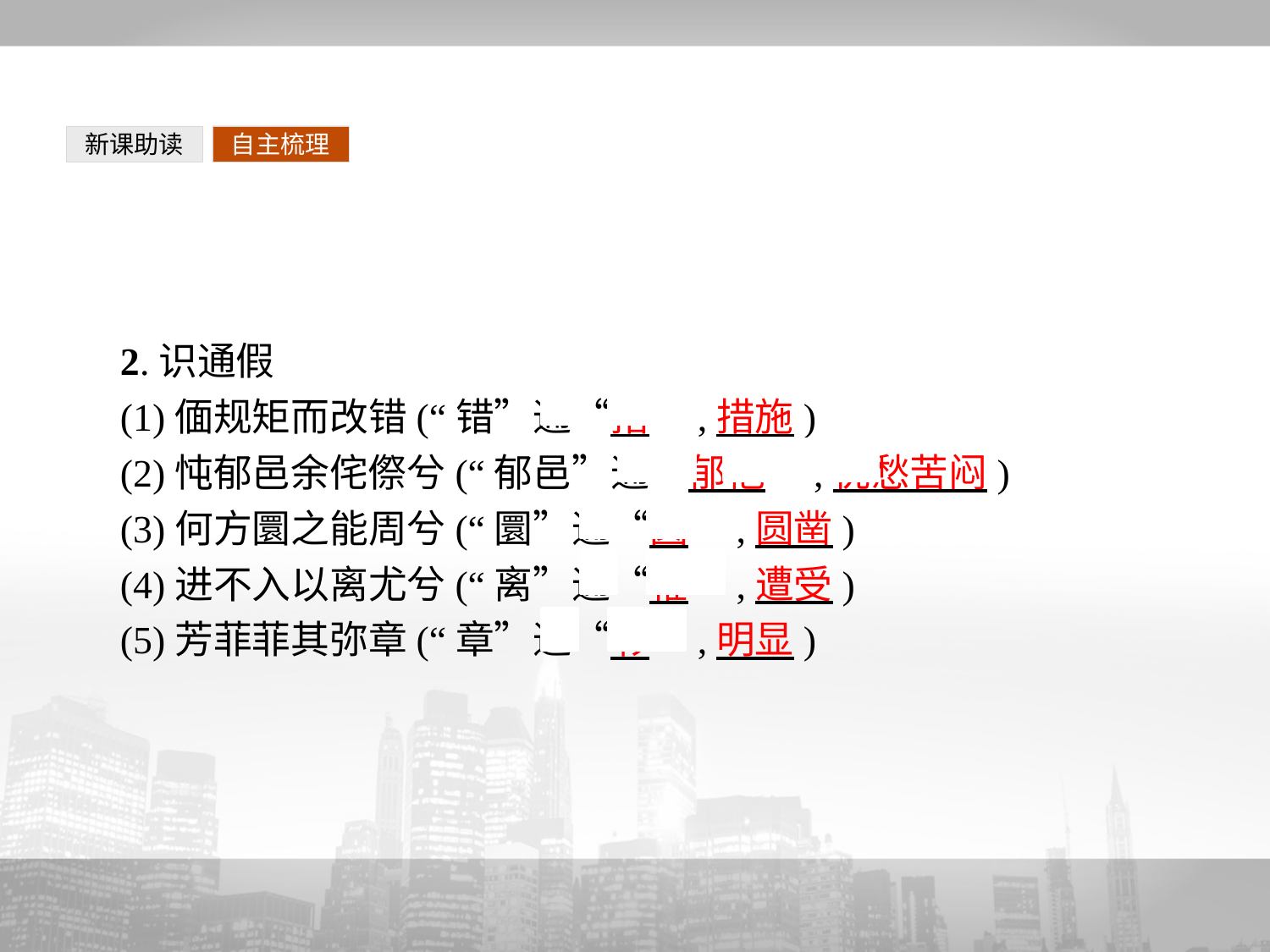

新课助读
自主梳理
2.识通假
(1)偭规矩而改错(“错”通“措”,措施)
(2)忳郁邑余侘傺兮(“郁邑”通“郁悒”,忧愁苦闷)
(3)何方圜之能周兮(“圜”通“圆”,圆凿)
(4)进不入以离尤兮(“离”通“罹”,遭受)
(5)芳菲菲其弥章(“章”通“彰”,明显)